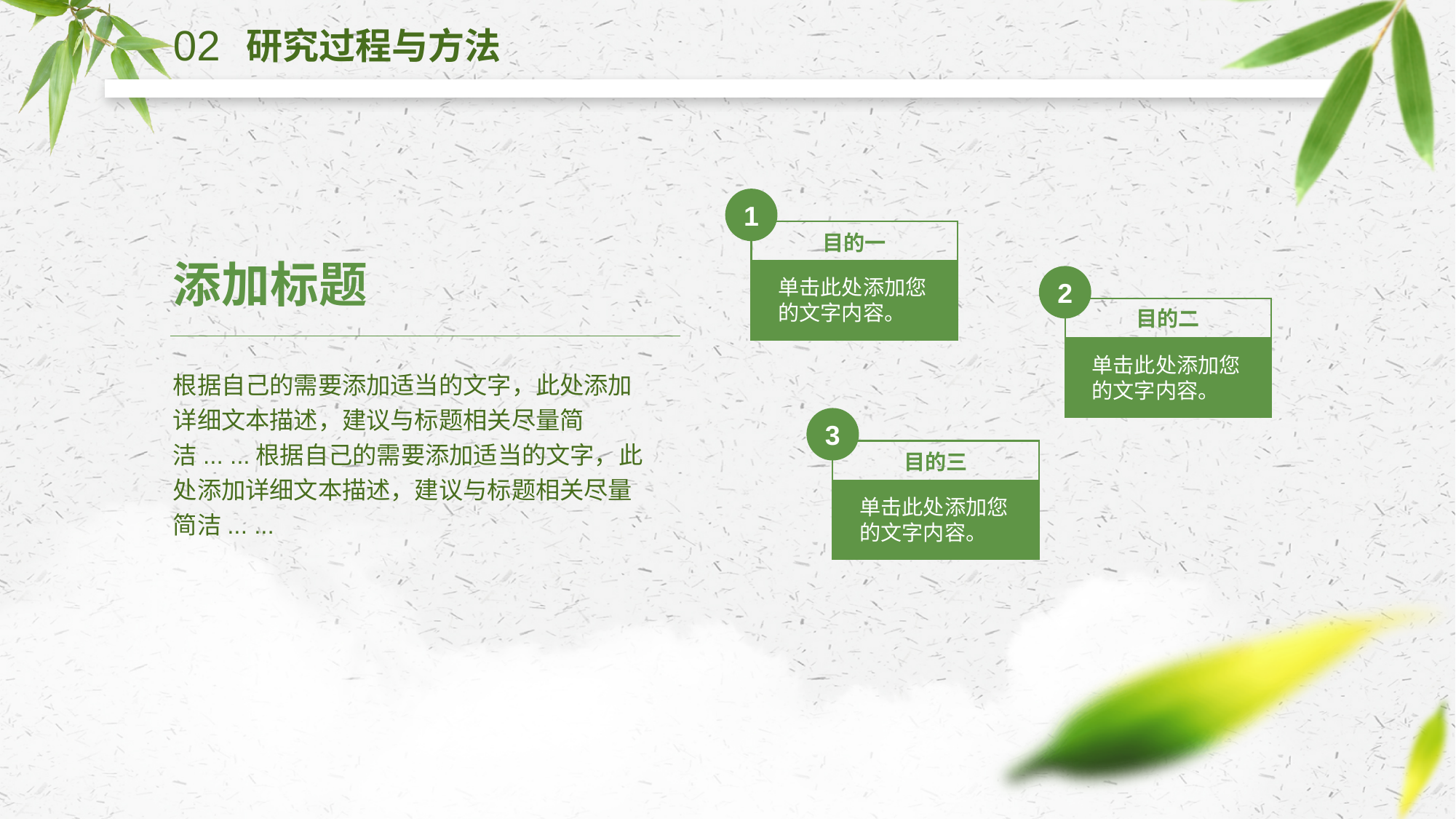

02
研究过程与方法
1

目的一
添加标题
2
单击此处添加您的文字内容。

目的二
单击此处添加您的文字内容。
根据自己的需要添加适当的文字，此处添加详细文本描述，建议与标题相关尽量简洁... ...根据自己的需要添加适当的文字，此处添加详细文本描述，建议与标题相关尽量简洁... ...
3

目的三
单击此处添加您的文字内容。